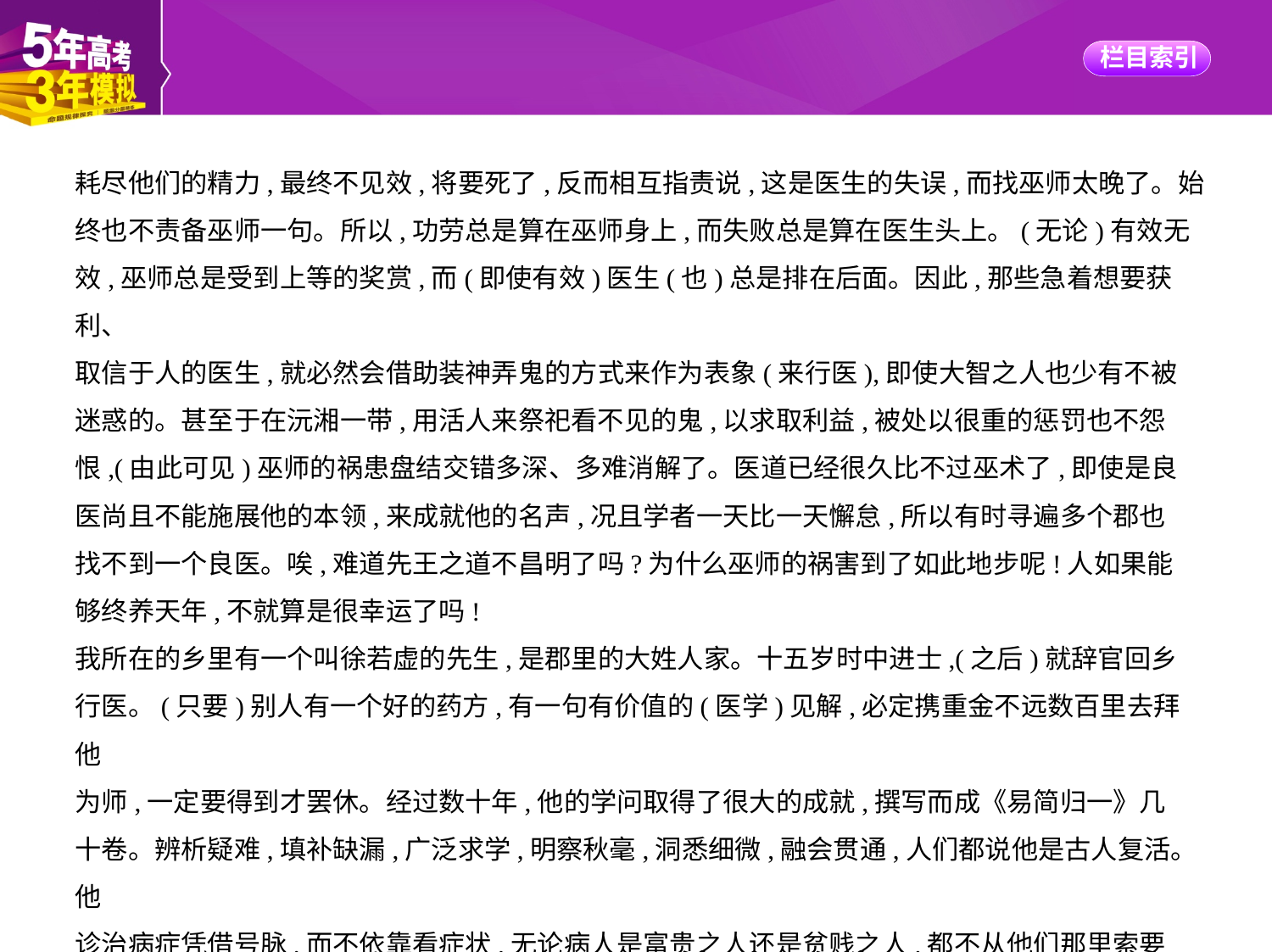

耗尽他们的精力,最终不见效,将要死了,反而相互指责说,这是医生的失误,而找巫师太晚了。始
终也不责备巫师一句。所以,功劳总是算在巫师身上,而失败总是算在医生头上。(无论)有效无
效,巫师总是受到上等的奖赏,而(即使有效)医生(也)总是排在后面。因此,那些急着想要获利、
取信于人的医生,就必然会借助装神弄鬼的方式来作为表象(来行医),即使大智之人也少有不被
迷惑的。甚至于在沅湘一带,用活人来祭祀看不见的鬼,以求取利益,被处以很重的惩罚也不怨
恨,(由此可见)巫师的祸患盘结交错多深、多难消解了。医道已经很久比不过巫术了,即使是良
医尚且不能施展他的本领,来成就他的名声,况且学者一天比一天懈怠,所以有时寻遍多个郡也
找不到一个良医。唉,难道先王之道不昌明了吗?为什么巫师的祸害到了如此地步呢!人如果能
够终养天年,不就算是很幸运了吗!
我所在的乡里有一个叫徐若虚的先生,是郡里的大姓人家。十五岁时中进士,(之后)就辞官回乡
行医。(只要)别人有一个好的药方,有一句有价值的(医学)见解,必定携重金不远数百里去拜他
为师,一定要得到才罢休。经过数十年,他的学问取得了很大的成就,撰写而成《易简归一》几
十卷。辨析疑难,填补缺漏,广泛求学,明察秋毫,洞悉细微,融会贯通,人们都说他是古人复活。他
诊治病症凭借号脉,而不依靠看症状,无论病人是富贵之人还是贫贱之人,都不从他们那里索要
报酬。信任他而来诊治,没有不成功的;如果(他)不能治好,必定先告知病人。只有一点,那些用